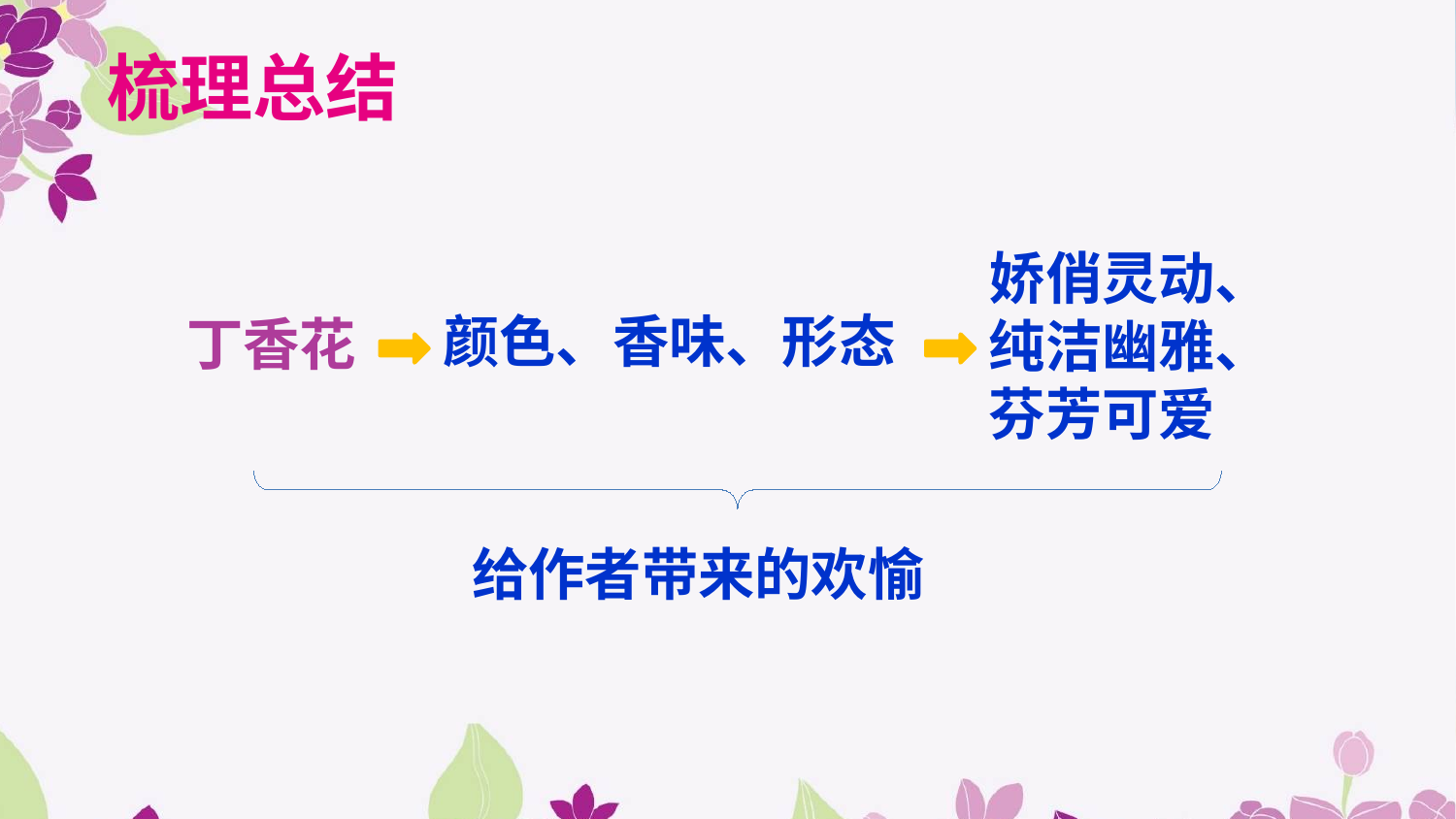

梳理总结
娇俏灵动、
纯洁幽雅、
芬芳可爱
颜色、香味、形态
丁香花

给作者带来的欢愉